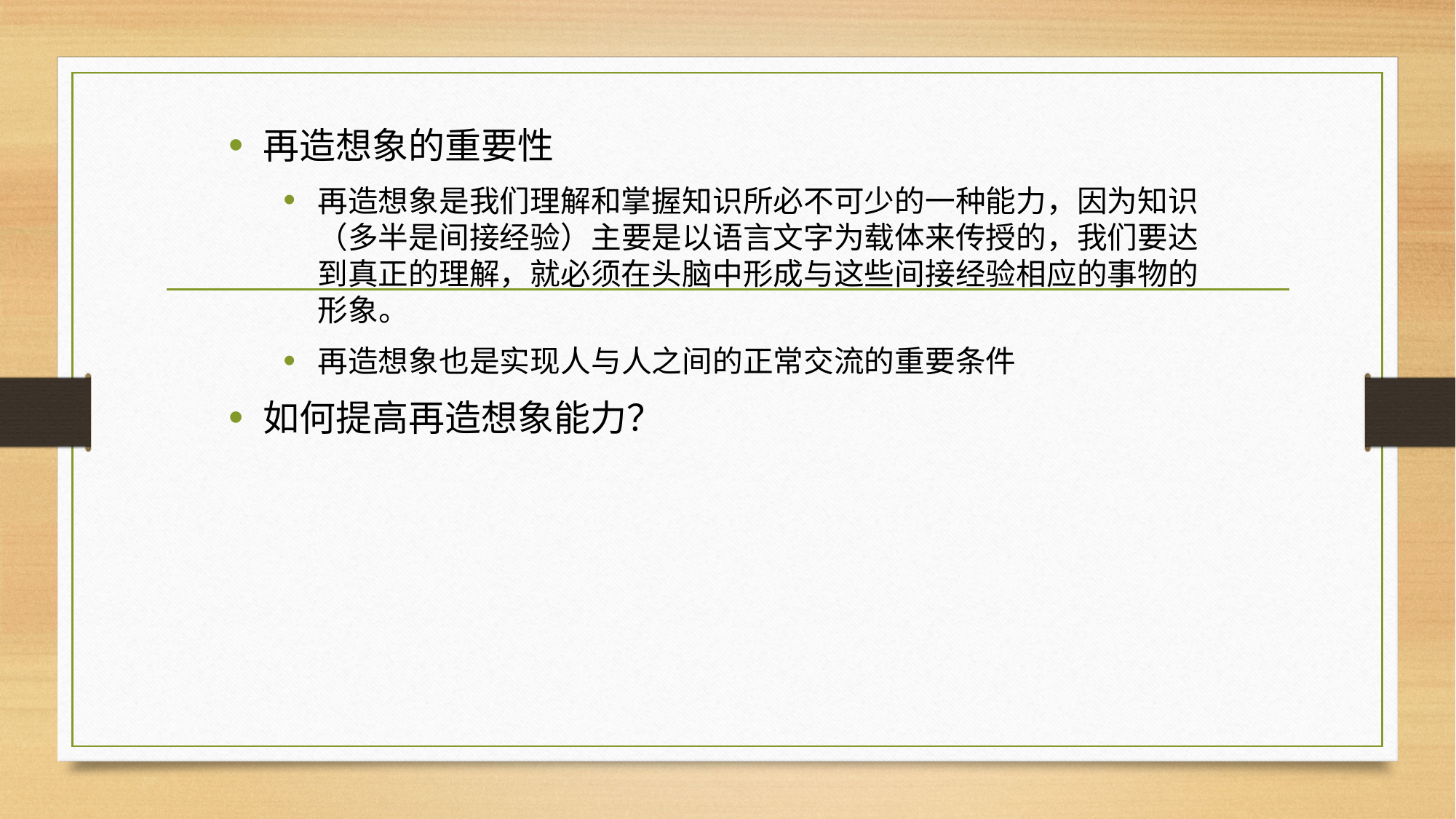

再造想象的重要性
再造想象是我们理解和掌握知识所必不可少的一种能力，因为知识（多半是间接经验）主要是以语言文字为载体来传授的，我们要达到真正的理解，就必须在头脑中形成与这些间接经验相应的事物的形象。
再造想象也是实现人与人之间的正常交流的重要条件
如何提高再造想象能力？